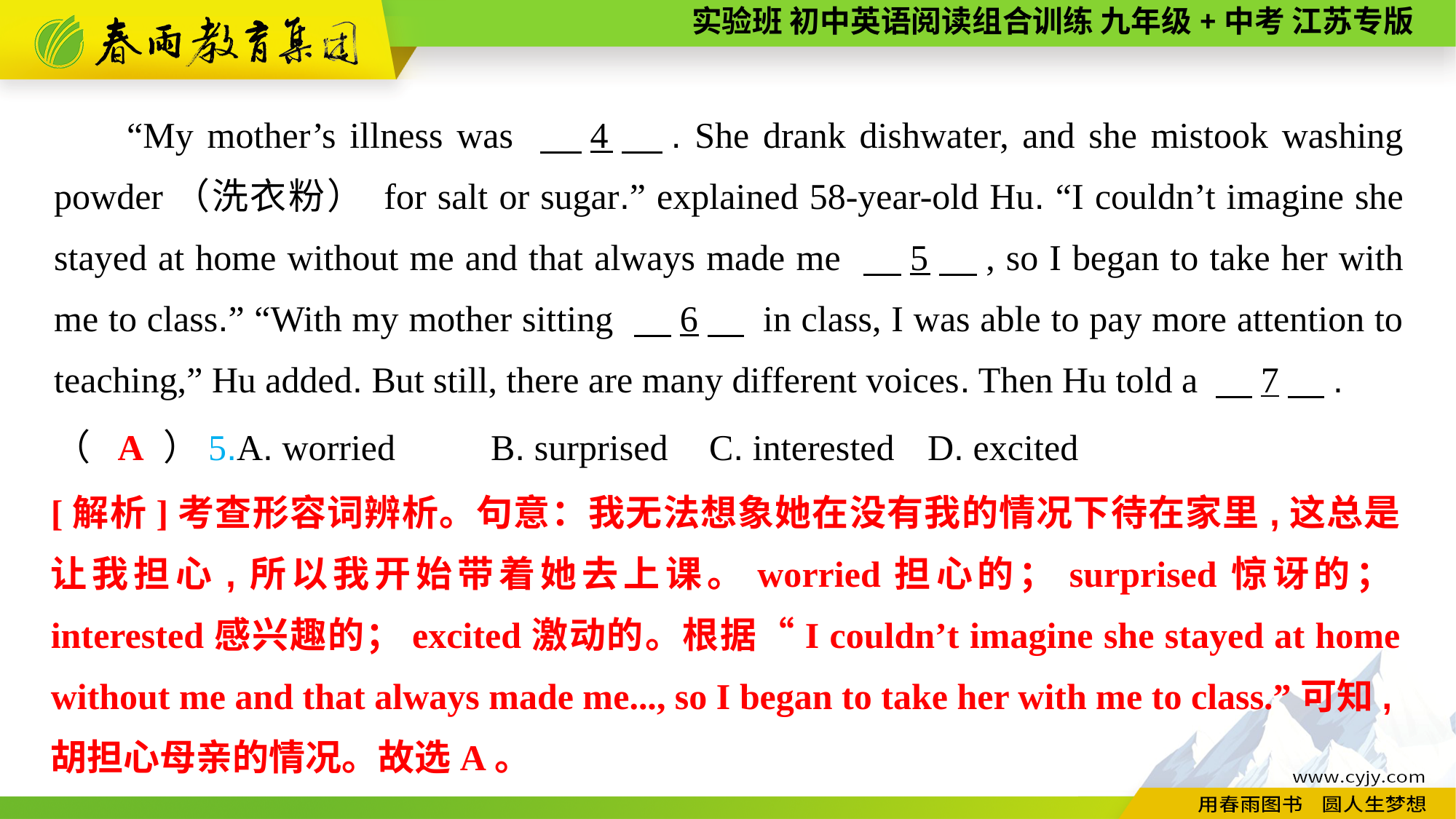

“My mother’s illness was 　4　. She drank dishwater, and she mistook washing powder（洗衣粉） for salt or sugar.” explained 58-year-old Hu. “I couldn’t imagine she stayed at home without me and that always made me 　5　, so I began to take her with me to class.” “With my mother sitting 　6　 in class, I was able to pay more attention to teaching,” Hu added. But still, there are many different voices. Then Hu told a 　7　.
（　　）5.A. worried	B. surprised	C. interested	D. excited
A
[解析]考查形容词辨析。句意：我无法想象她在没有我的情况下待在家里,这总是让我担心,所以我开始带着她去上课。worried担心的；surprised惊讶的；interested感兴趣的；excited激动的。根据“I couldn’t imagine she stayed at home without me and that always made me..., so I began to take her with me to class.”可知,胡担心母亲的情况。故选A。